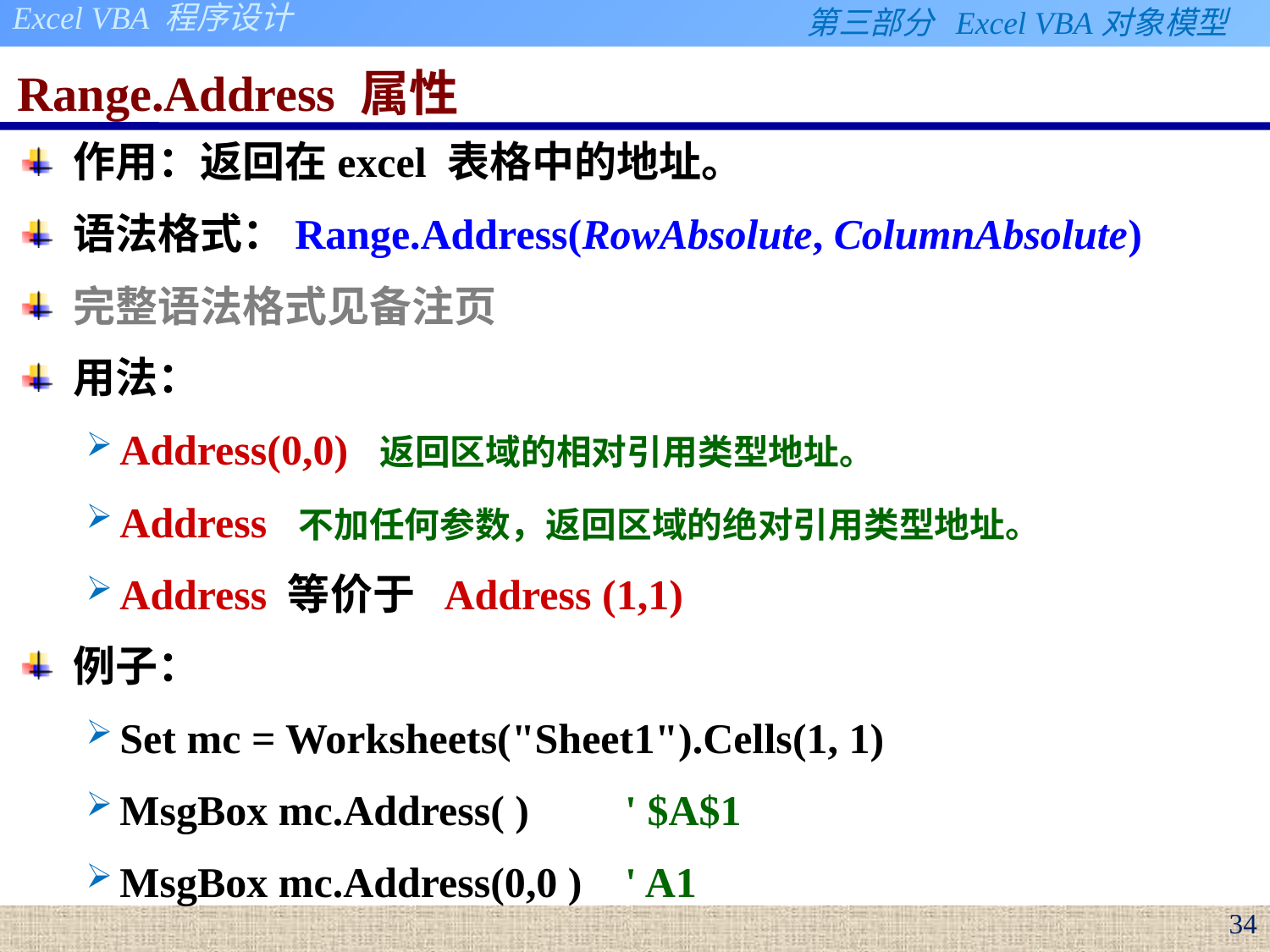

# Range.Address 属性
作用：返回在excel 表格中的地址。
语法格式：Range.Address(RowAbsolute, ColumnAbsolute)
完整语法格式见备注页
用法：
Address(0,0)  返回区域的相对引用类型地址。
Address  不加任何参数，返回区域的绝对引用类型地址。
Address 等价于  Address (1,1)
例子：
Set mc = Worksheets("Sheet1").Cells(1, 1)
MsgBox mc.Address( )         ' $A$1
MsgBox mc.Address(0,0 )    ' A1